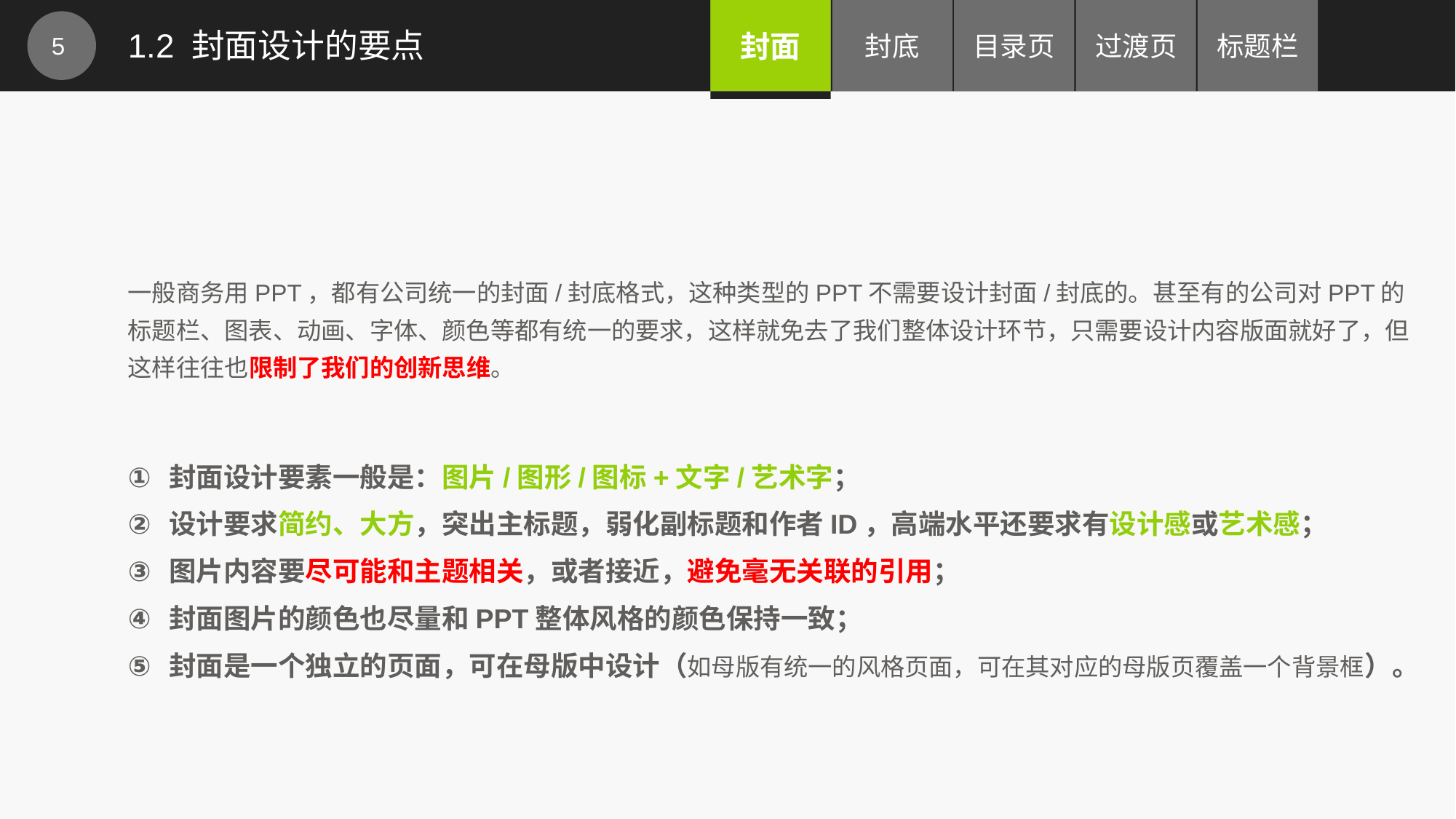

1.2 封面设计的要点
一般商务用PPT，都有公司统一的封面/封底格式，这种类型的PPT不需要设计封面/封底的。甚至有的公司对PPT的标题栏、图表、动画、字体、颜色等都有统一的要求，这样就免去了我们整体设计环节，只需要设计内容版面就好了，但这样往往也限制了我们的创新思维。
封面设计要素一般是：图片/图形/图标+文字/艺术字；
设计要求简约、大方，突出主标题，弱化副标题和作者ID，高端水平还要求有设计感或艺术感；
图片内容要尽可能和主题相关，或者接近，避免毫无关联的引用；
封面图片的颜色也尽量和PPT整体风格的颜色保持一致；
封面是一个独立的页面，可在母版中设计（如母版有统一的风格页面，可在其对应的母版页覆盖一个背景框）。